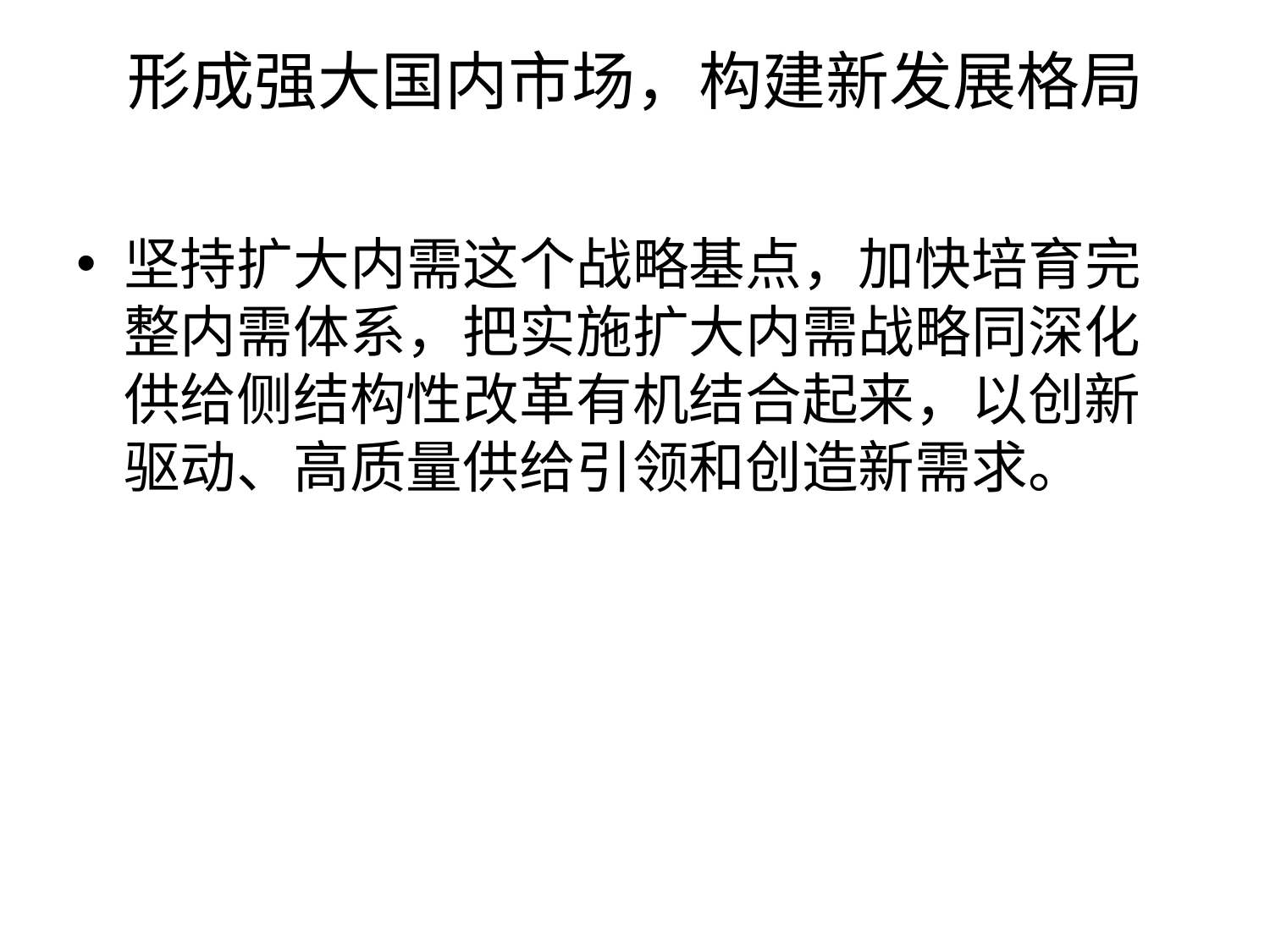

# 形成强大国内市场，构建新发展格局
坚持扩大内需这个战略基点，加快培育完整内需体系，把实施扩大内需战略同深化供给侧结构性改革有机结合起来，以创新驱动、高质量供给引领和创造新需求。